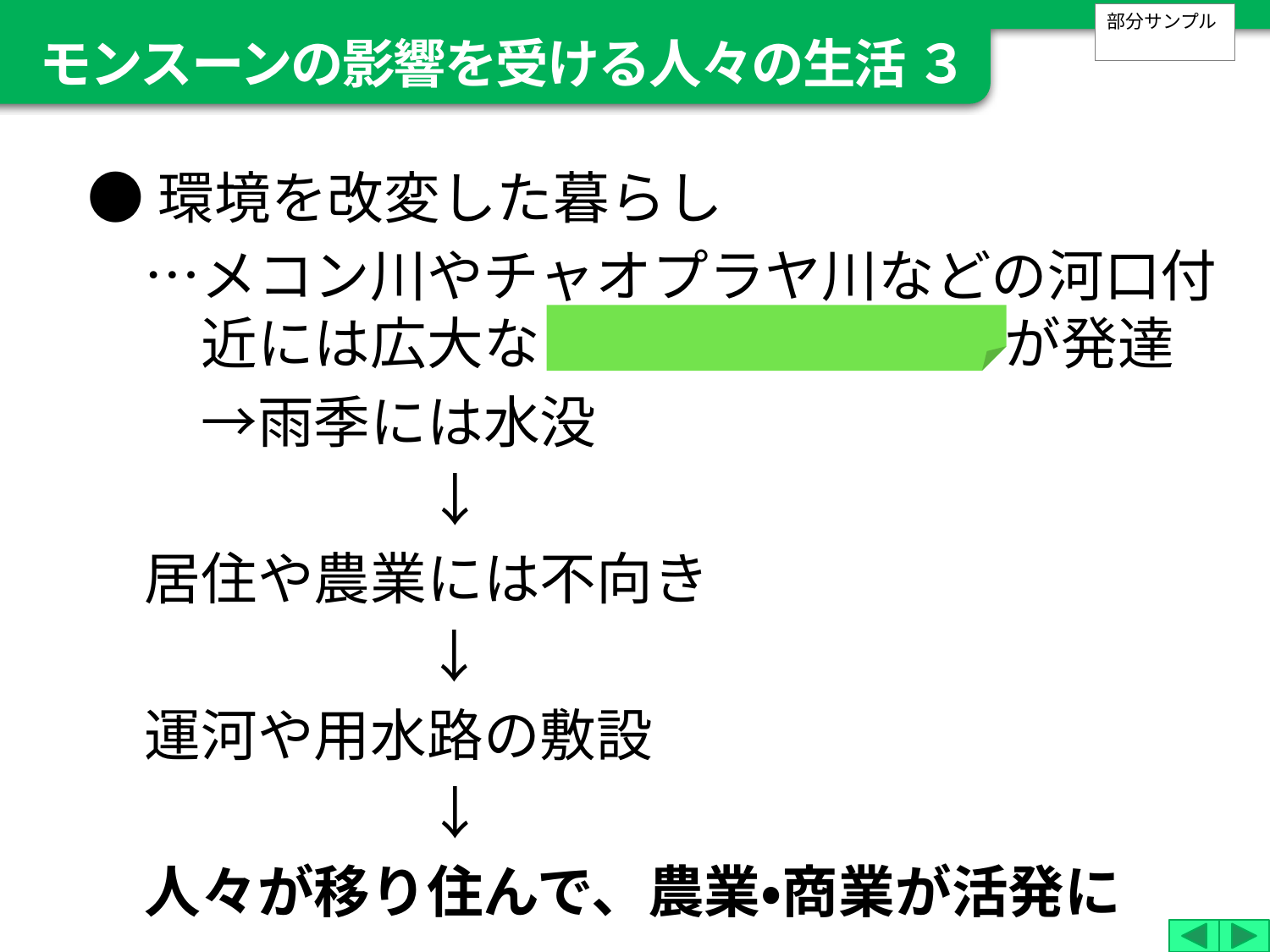

モンスーンの影響を受ける人々の生活 ３
部分サンプル
●環境を改変した暮らし
　…メコン川やチャオプラヤ川などの河口付
　　近には広大な 三角州（デルタ）が発達
　　→雨季には水没
　　　　　　↓
　居住や農業には不向き
　　　　　↓
　運河や用水路の敷設
　　　　　　↓
　人々が移り住んで、農業・商業が活発に